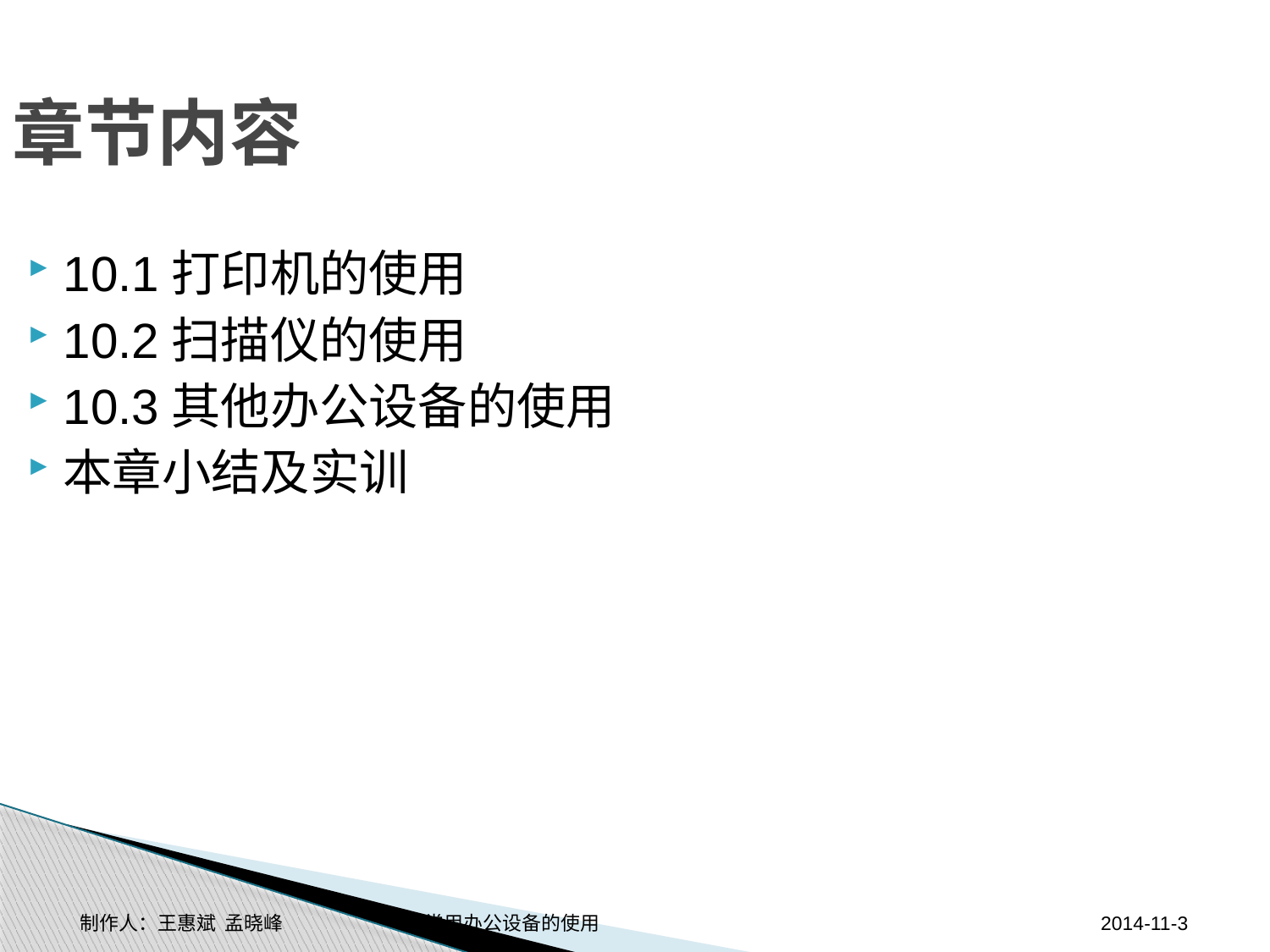

章节内容
10.1打印机的使用
10.2扫描仪的使用
10.3其他办公设备的使用
本章小结及实训
制作人：王惠斌  孟晓峰                                常用办公设备的使用
2014-11-3